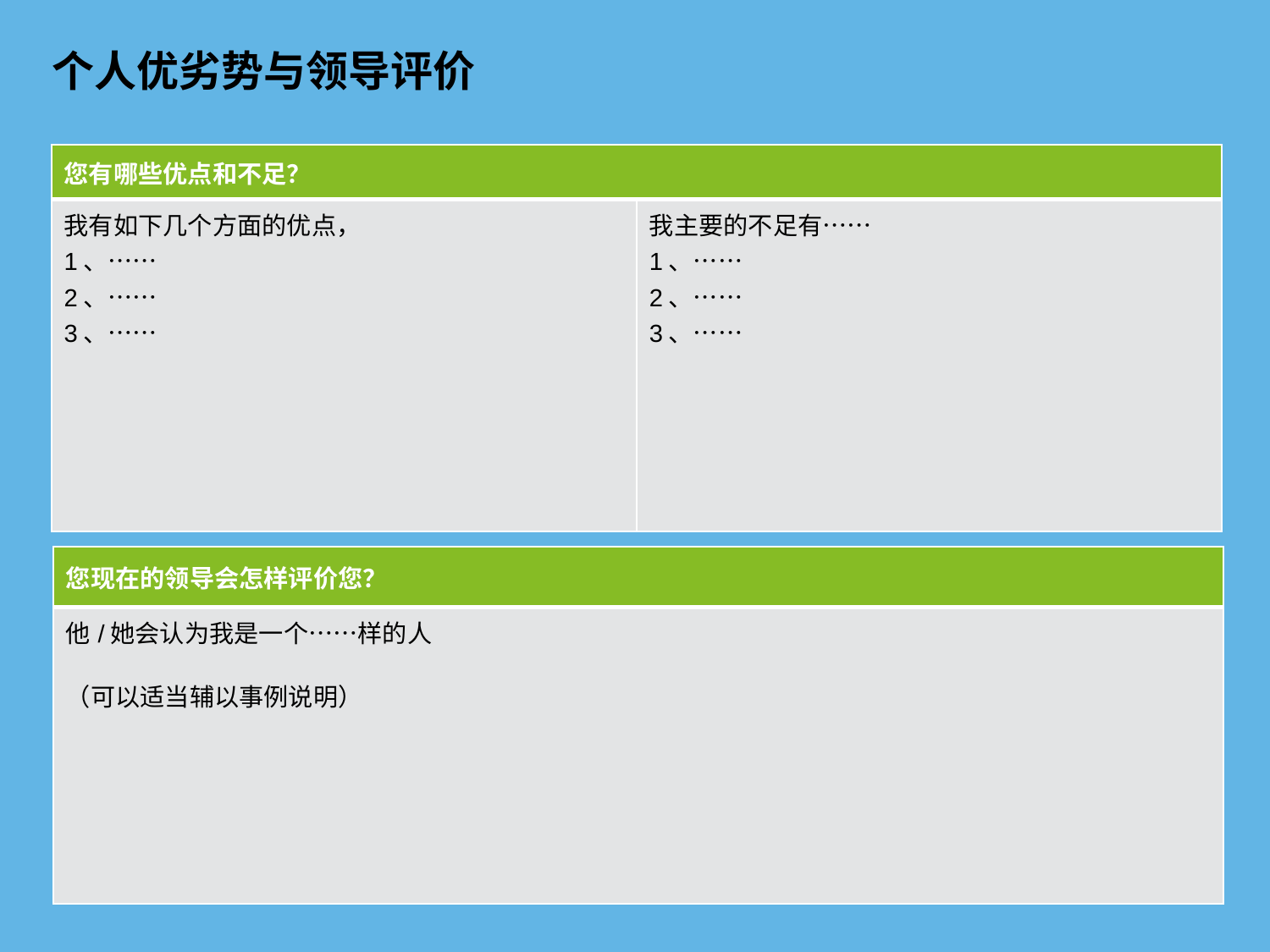

# 个人优劣势与领导评价
| 您有哪些优点和不足？ |  |
| --- | --- |
| 我有如下几个方面的优点， 1、…… 2、…… 3、…… | 我主要的不足有…… 1、…… 2、…… 3、…… |
| 您现在的领导会怎样评价您？ |
| --- |
| 他/她会认为我是一个……样的人 （可以适当辅以事例说明） |